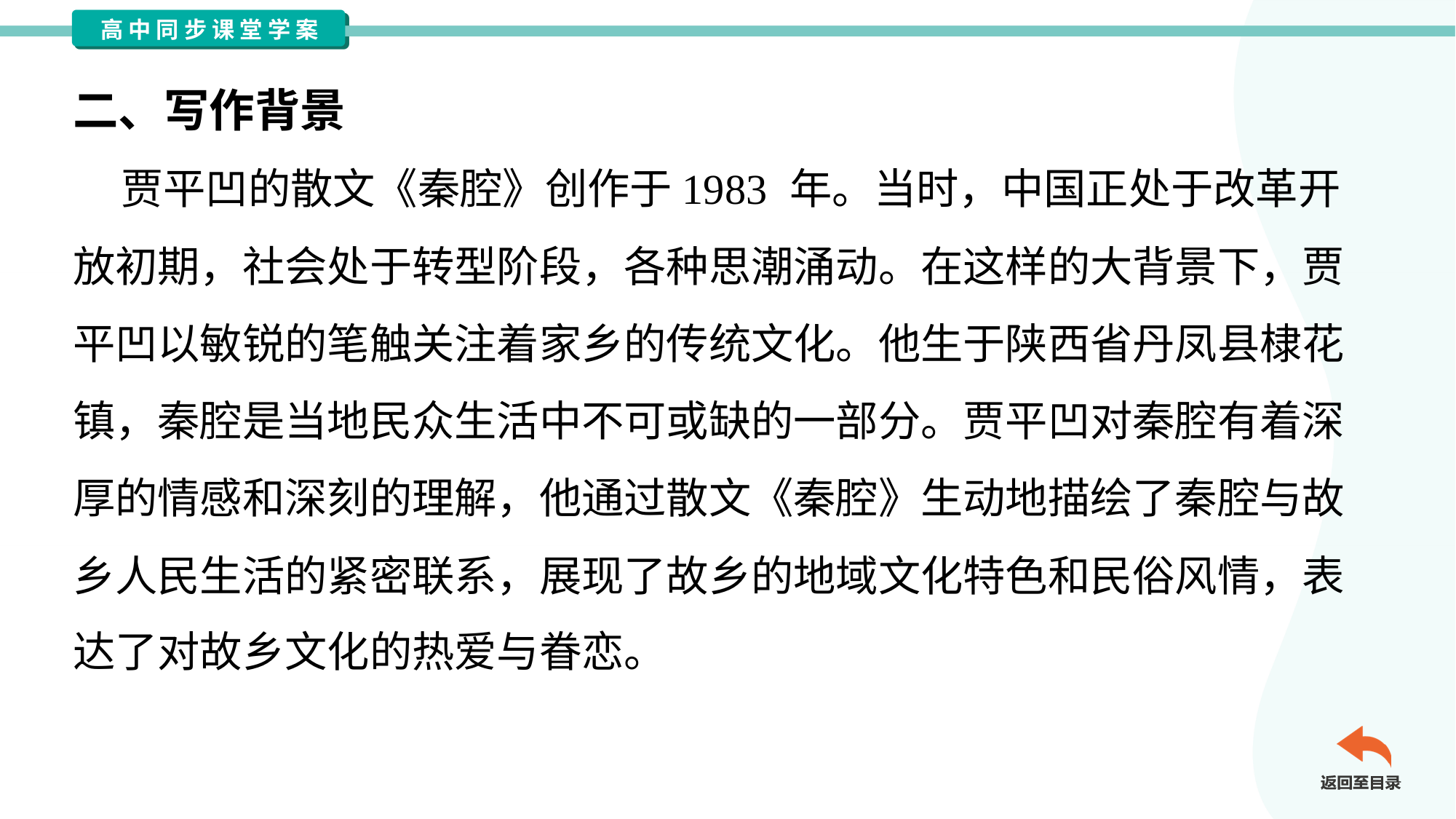

二、写作背景
    贾平凹的散文《秦腔》创作于1983 年。当时，中国正处于改革开
放初期，社会处于转型阶段，各种思潮涌动。在这样的大背景下，贾
平凹以敏锐的笔触关注着家乡的传统文化。他生于陕西省丹凤县棣花
镇，秦腔是当地民众生活中不可或缺的一部分。贾平凹对秦腔有着深
厚的情感和深刻的理解，他通过散文《秦腔》生动地描绘了秦腔与故
乡人民生活的紧密联系，展现了故乡的地域文化特色和民俗风情，表
达了对故乡文化的热爱与眷恋。